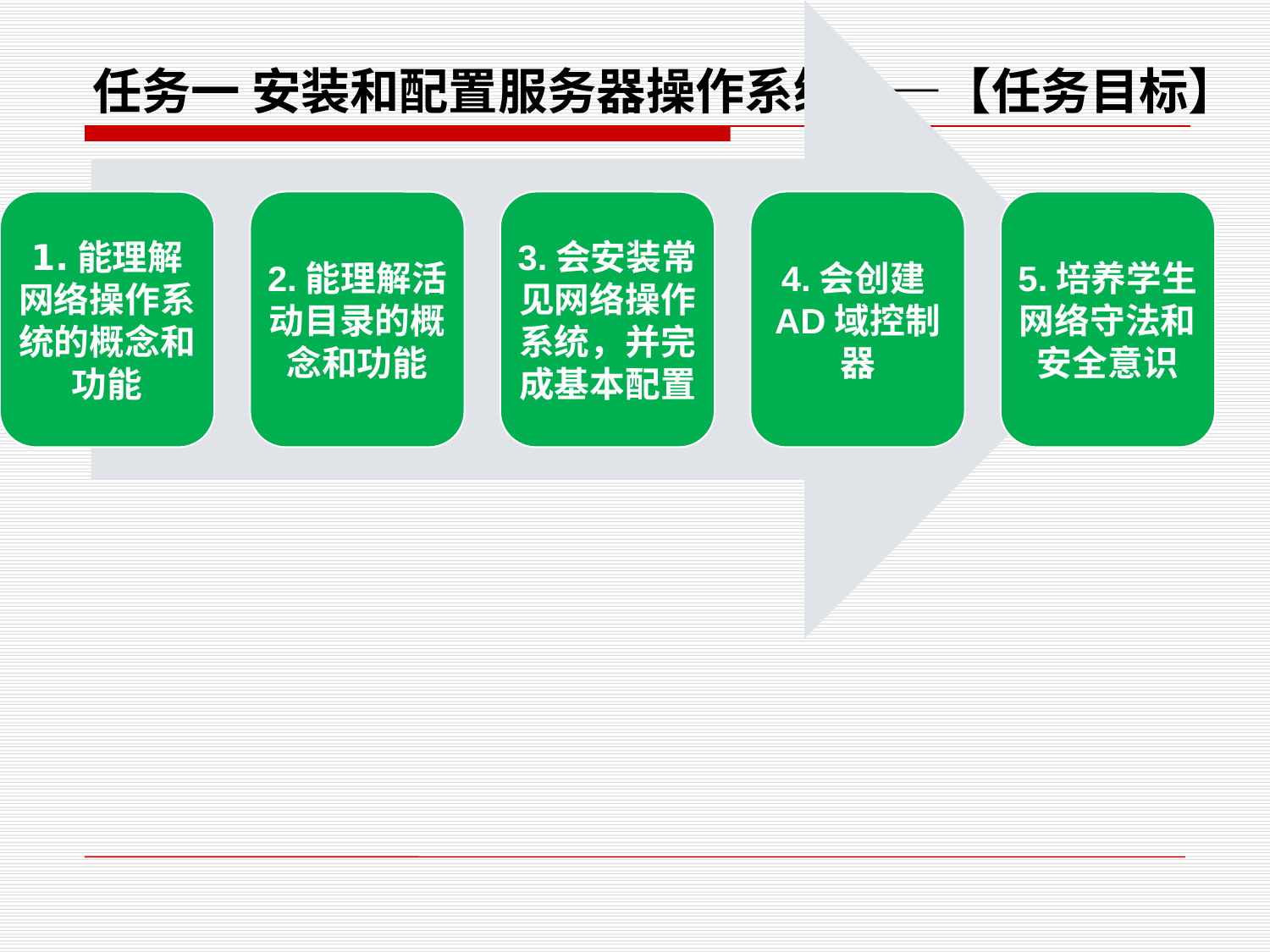

任务一 安装和配置服务器操作系统——【任务目标】
1.能理解网络操作系统的概念和功能
2.能理解活动目录的概念和功能
3.会安装常见网络操作系统，并完成基本配置
4.会创建AD域控制器
5.培养学生网络守法和安全意识
3